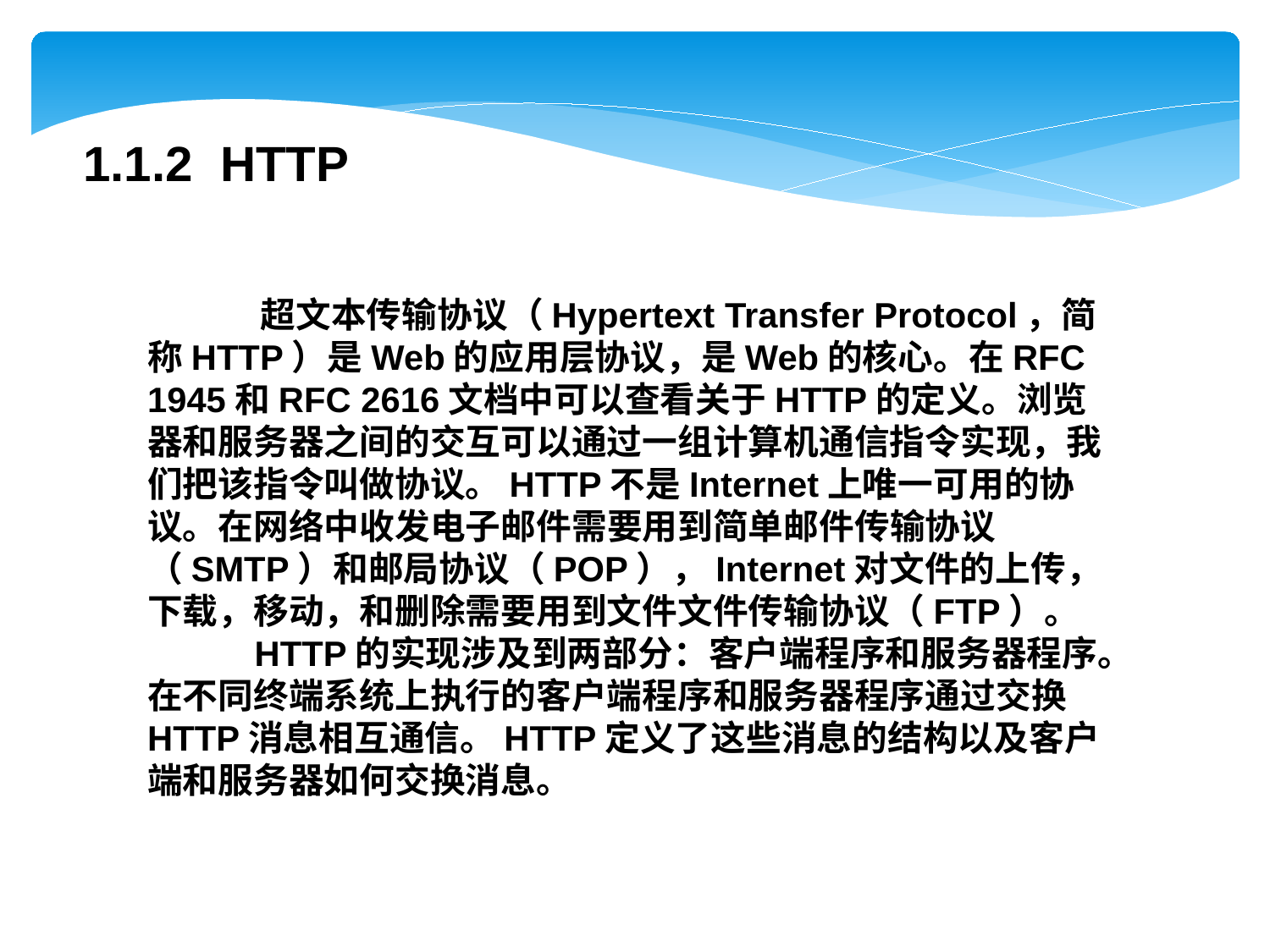

1.1.2  HTTP
             超文本传输协议（Hypertext Transfer Protocol，简称HTTP）是Web的应用层协议，是Web的核心。在RFC 1945和RFC 2616文档中可以查看关于HTTP的定义。浏览器和服务器之间的交互可以通过一组计算机通信指令实现，我们把该指令叫做协议。HTTP不是Internet上唯一可用的协议。在网络中收发电子邮件需要用到简单邮件传输协议（SMTP）和邮局协议（POP），Internet对文件的上传，下载，移动，和删除需要用到文件文件传输协议（FTP）。
           HTTP的实现涉及到两部分：客户端程序和服务器程序。在不同终端系统上执行的客户端程序和服务器程序通过交换HTTP消息相互通信。HTTP定义了这些消息的结构以及客户端和服务器如何交换消息。